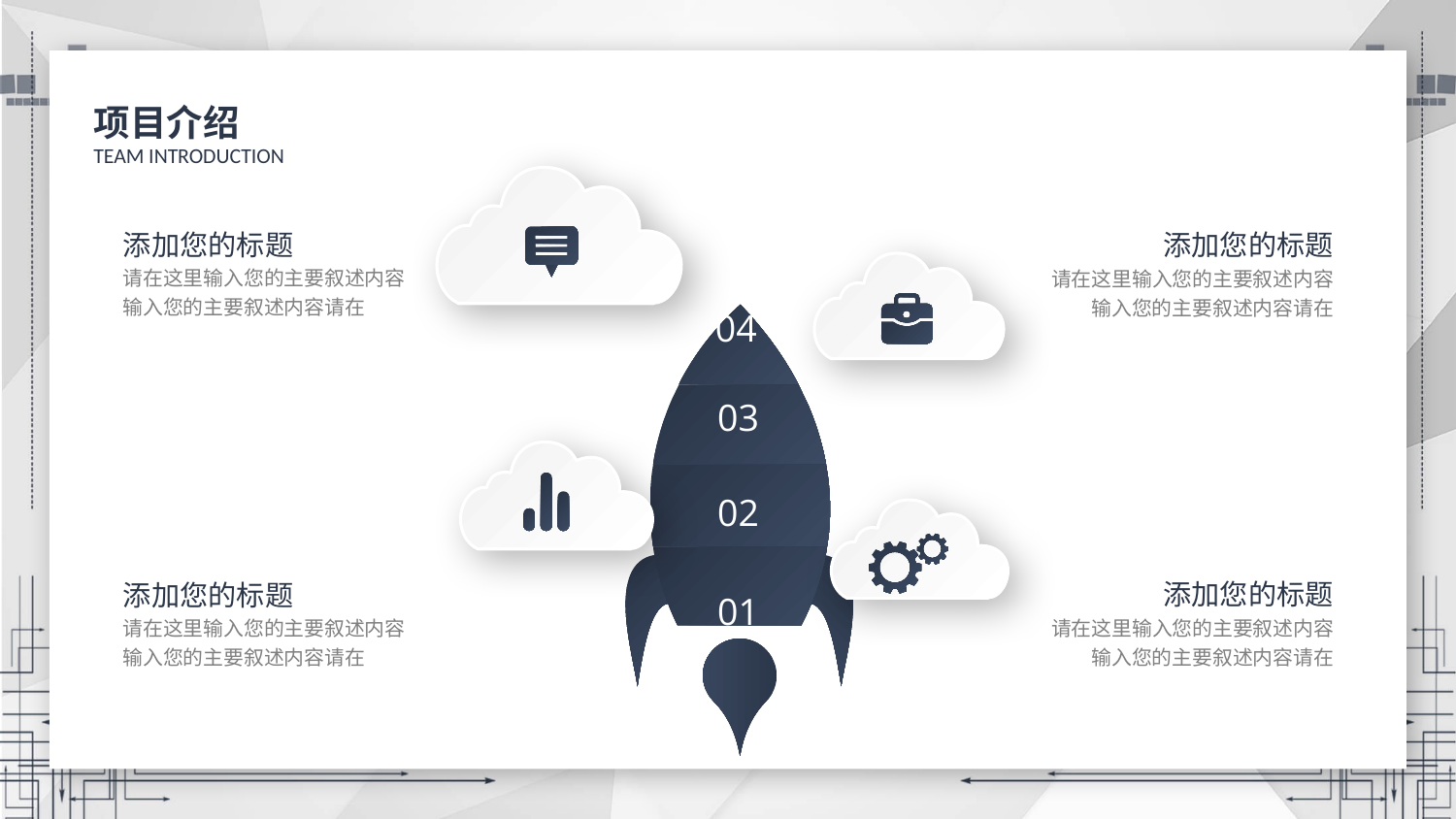

项目介绍
TEAM INTRODUCTION

添加您的标题
请在这里输入您的主要叙述内容输入您的主要叙述内容请在
添加您的标题
请在这里输入您的主要叙述内容输入您的主要叙述内容请在

04

03

02

添加您的标题
请在这里输入您的主要叙述内容输入您的主要叙述内容请在
添加您的标题
请在这里输入您的主要叙述内容输入您的主要叙述内容请在
01